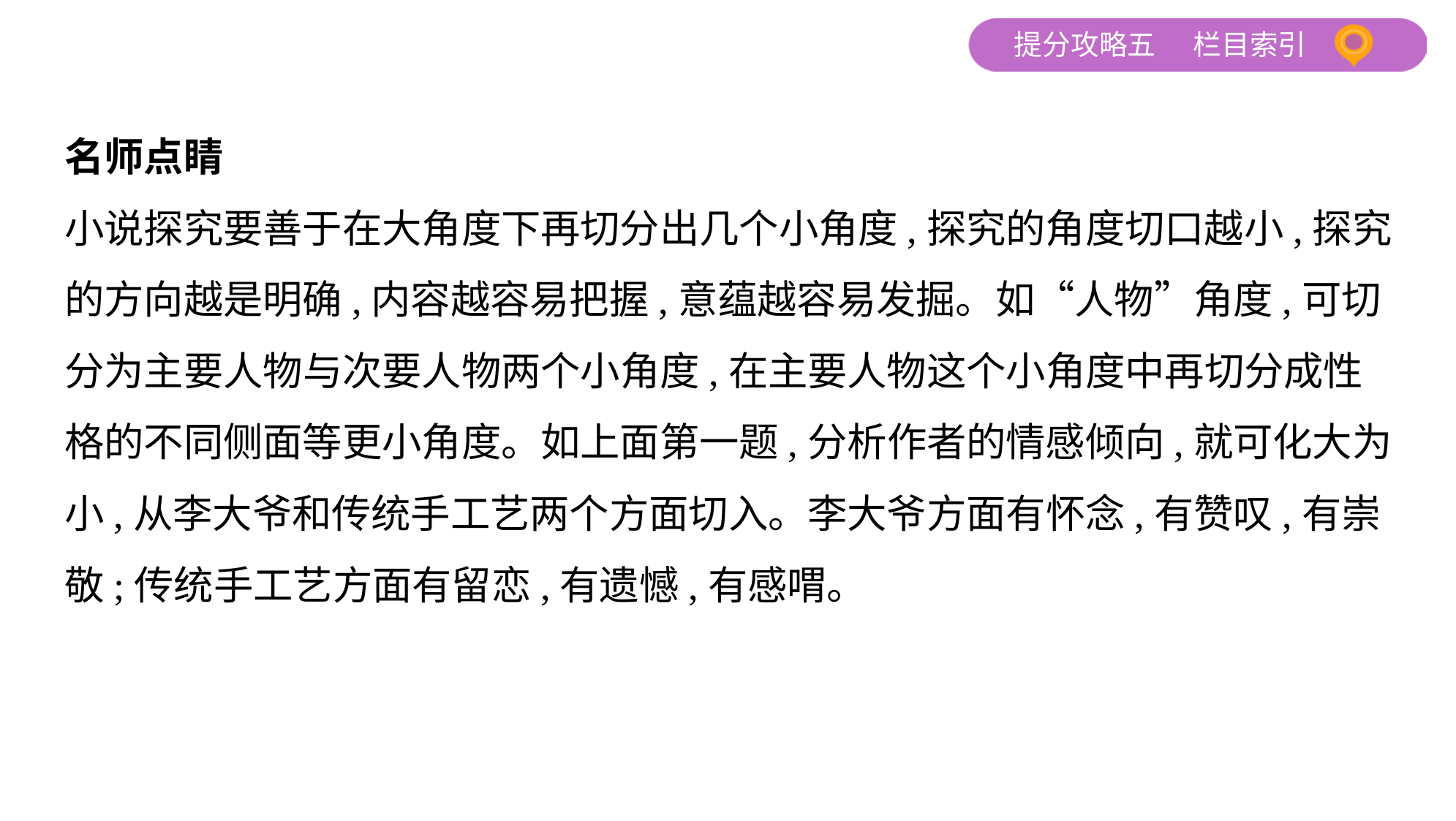

名师点睛
小说探究要善于在大角度下再切分出几个小角度,探究的角度切口越小,探究
的方向越是明确,内容越容易把握,意蕴越容易发掘。如“人物”角度,可切
分为主要人物与次要人物两个小角度,在主要人物这个小角度中再切分成性
格的不同侧面等更小角度。如上面第一题,分析作者的情感倾向,就可化大为
小,从李大爷和传统手工艺两个方面切入。李大爷方面有怀念,有赞叹,有崇
敬;传统手工艺方面有留恋,有遗憾,有感喟。